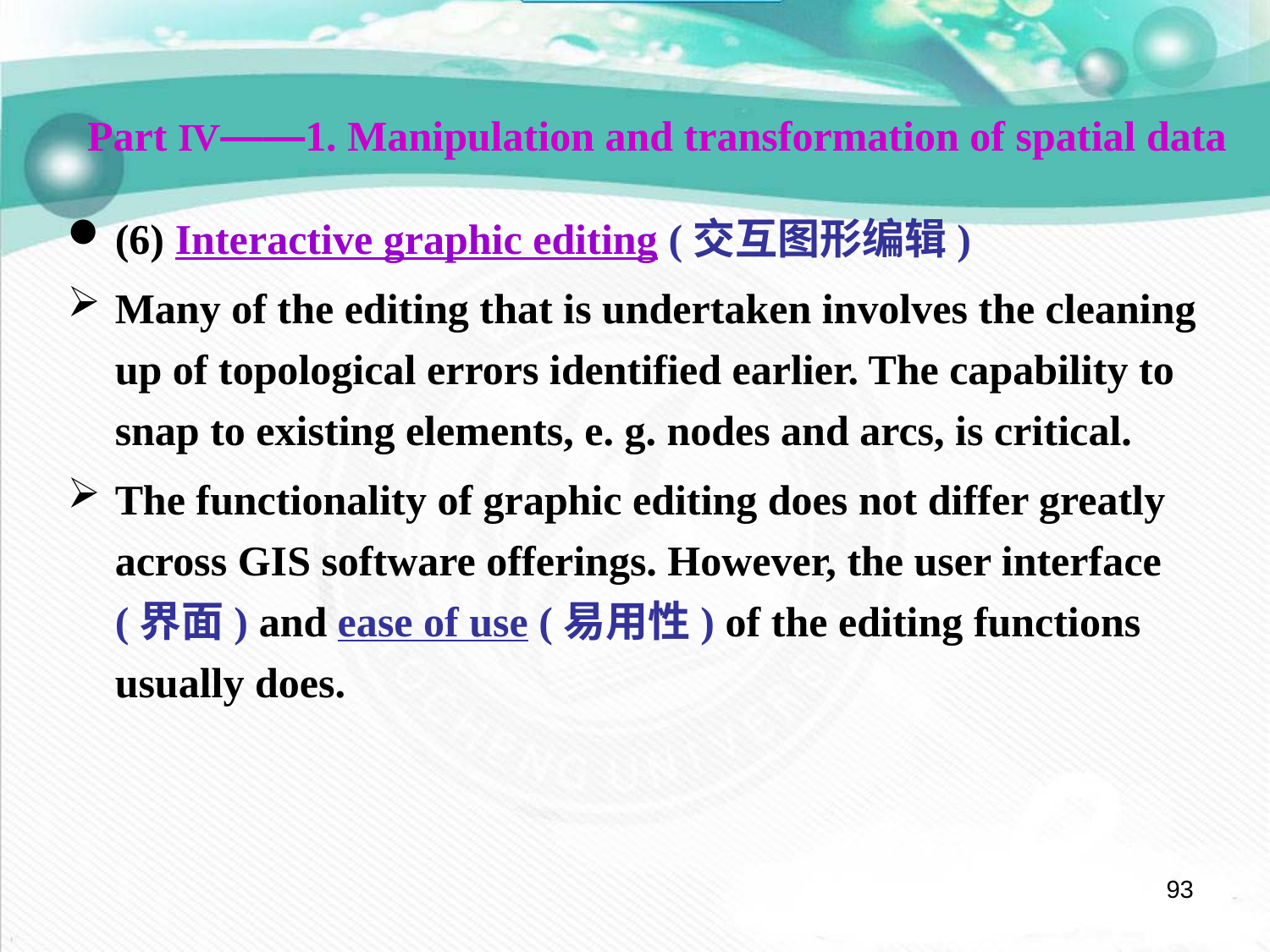

Part Ⅳ——1. Manipulation and transformation of spatial data
(6) Interactive graphic editing (交互图形编辑)
Many of the editing that is undertaken involves the cleaning up of topological errors identified earlier. The capability to snap to existing elements, e. g. nodes and arcs, is critical.
The functionality of graphic editing does not differ greatly across GIS software offerings. However, the user interface (界面) and ease of use (易用性) of the editing functions usually does.
93